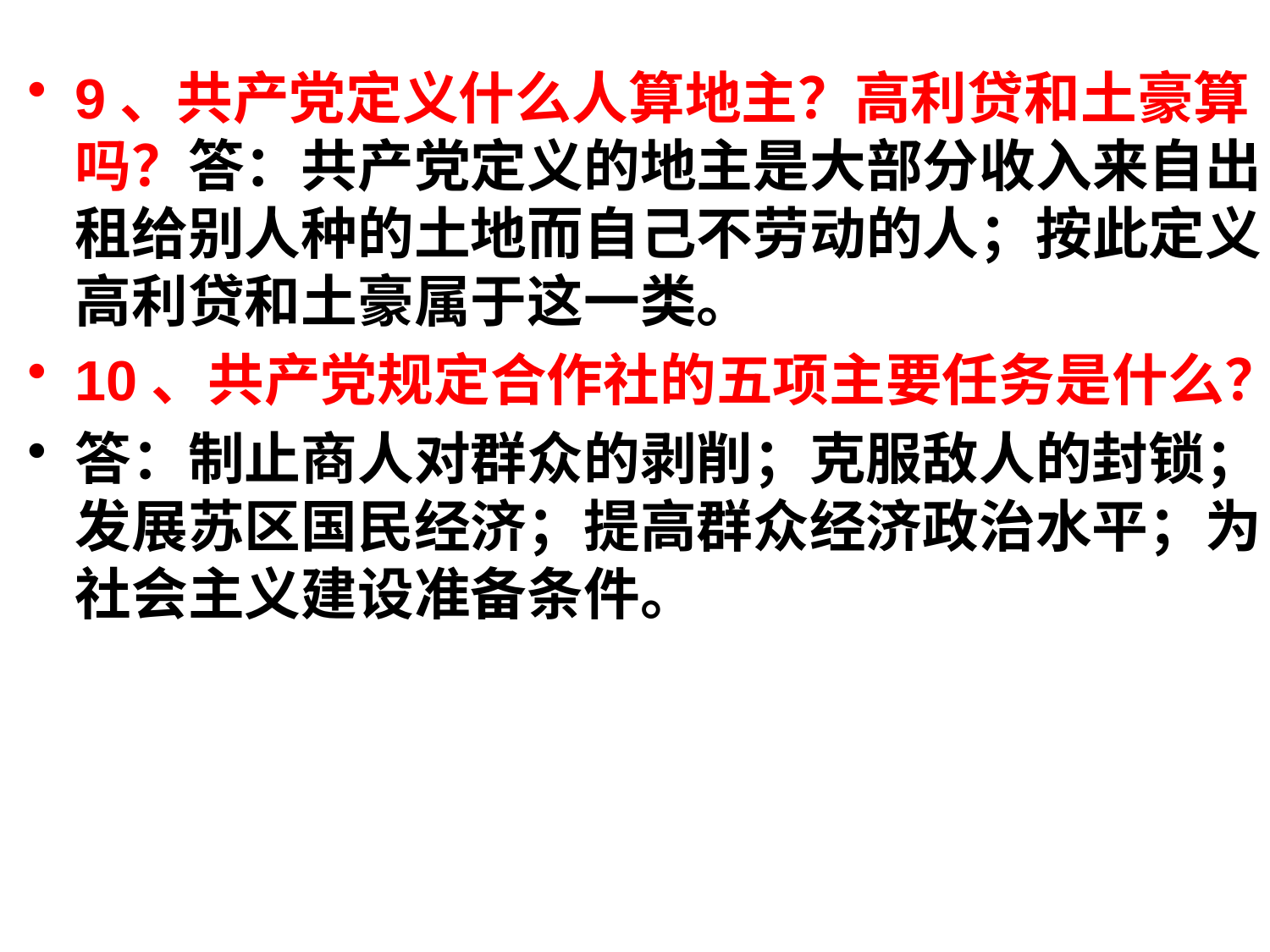

#
9、共产党定义什么人算地主？高利贷和土豪算吗？答：共产党定义的地主是大部分收入来自出租给别人种的土地而自己不劳动的人；按此定义，高利贷和土豪属于这一类。
10、共产党规定合作社的五项主要任务是什么？
答：制止商人对群众的剥削；克服敌人的封锁；发展苏区国民经济；提高群众经济政治水平；为社会主义建设准备条件。